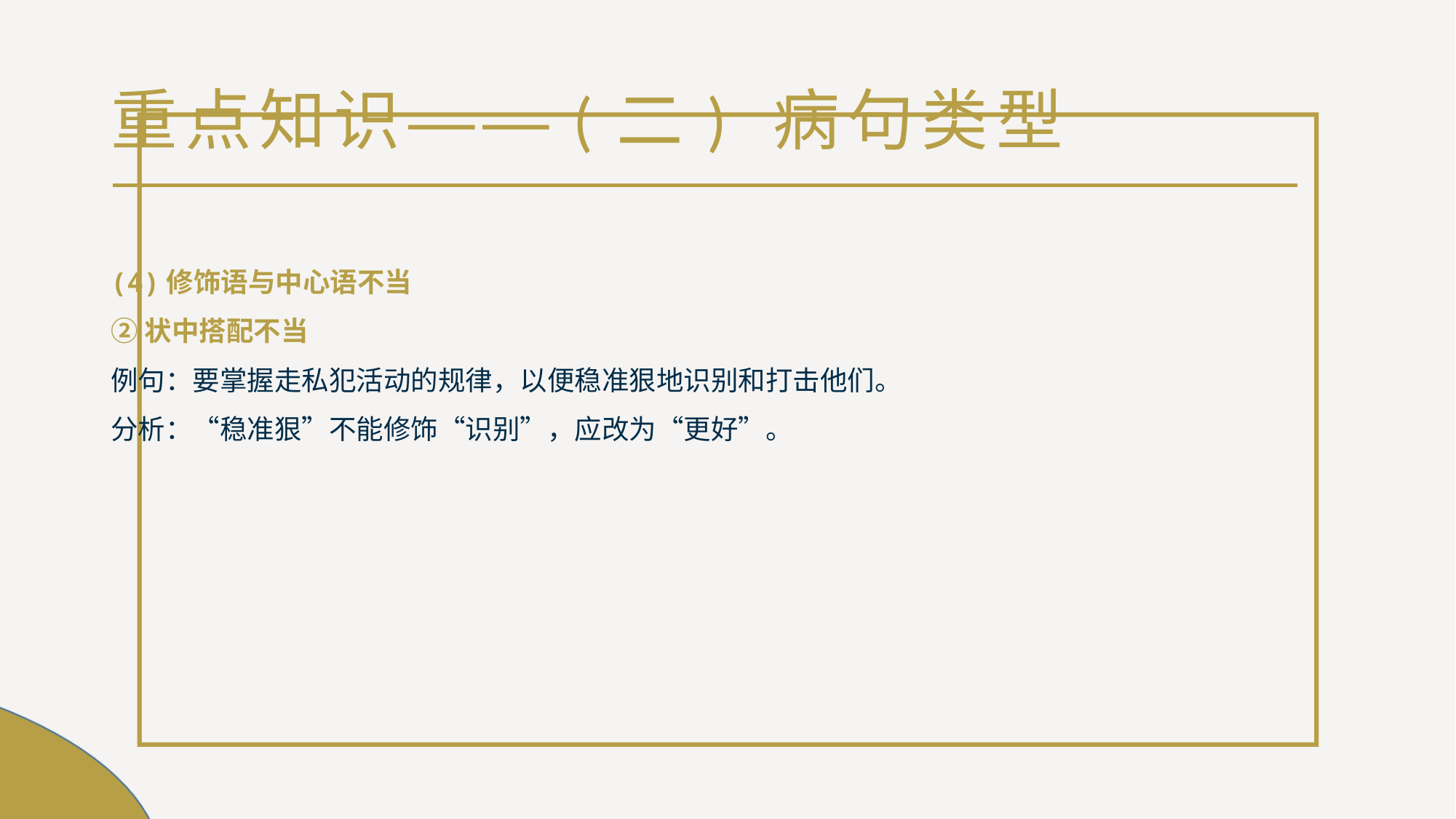

# 重点知识——(二) 病句类型
(4)修饰语与中心语不当
②状中搭配不当
例句：要掌握走私犯活动的规律，以便稳准狠地识别和打击他们。
分析：“稳准狠”不能修饰“识别”，应改为“更好”。